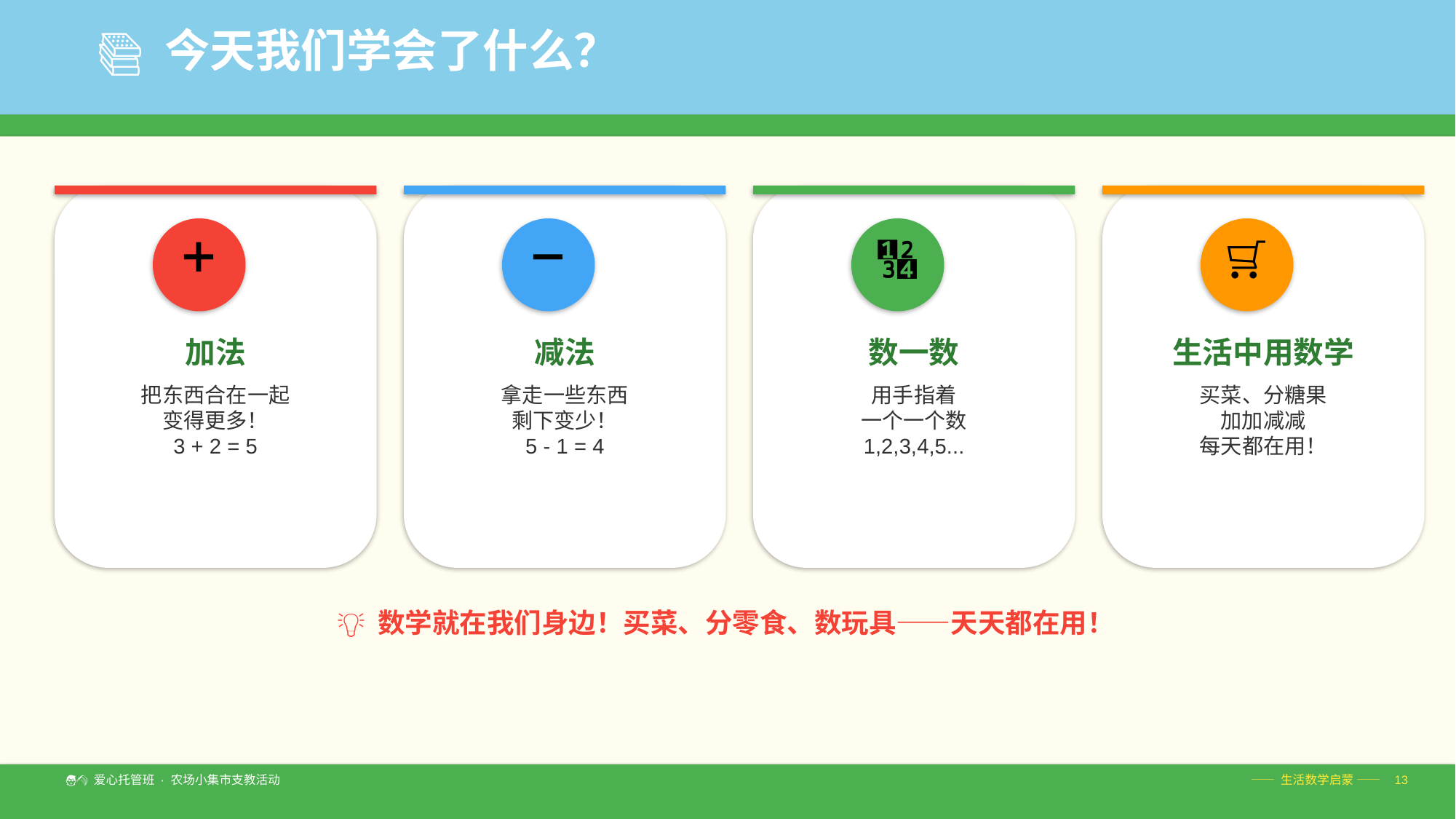

📚 今天我们学会了什么？

➕
➖
🔢
🛒
加法
减法
数一数
生活中用数学
把东西合在一起
变得更多！
3 + 2 = 5
拿走一些东西
剩下变少！
5 - 1 = 4
用手指着
一个一个数
1,2,3,4,5...
买菜、分糖果
加加减减
每天都在用！
💡 数学就在我们身边！买菜、分零食、数玩具——天天都在用！

🧑‍🌾 爱心托管班 · 农场小集市支教活动
—— 生活数学启蒙 ——    13